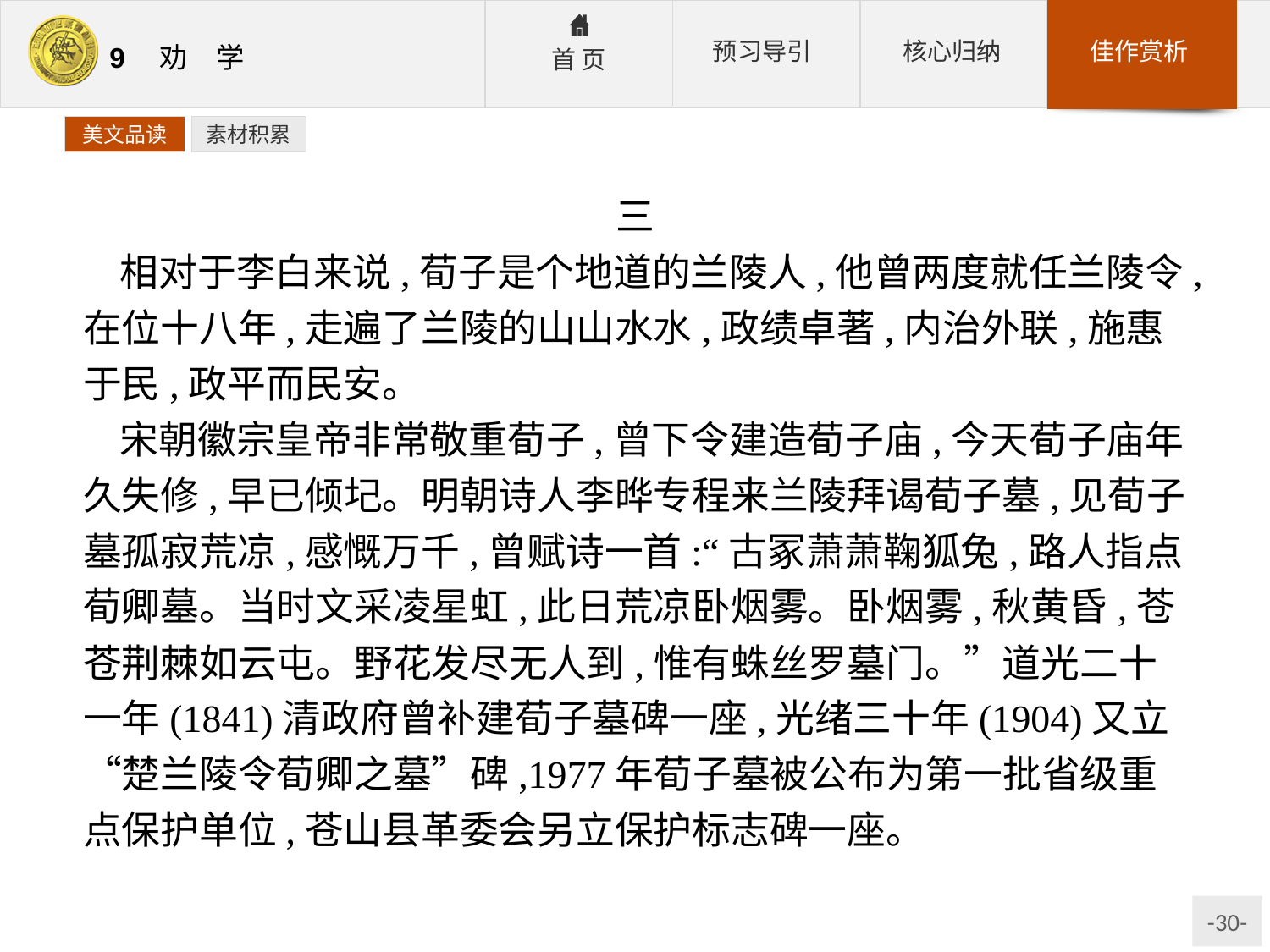

美文品读
素材积累
三
相对于李白来说,荀子是个地道的兰陵人,他曾两度就任兰陵令,在位十八年,走遍了兰陵的山山水水,政绩卓著,内治外联,施惠于民,政平而民安。
宋朝徽宗皇帝非常敬重荀子,曾下令建造荀子庙,今天荀子庙年久失修,早已倾圮。明朝诗人李晔专程来兰陵拜谒荀子墓,见荀子墓孤寂荒凉,感慨万千,曾赋诗一首:“古冢萧萧鞠狐兔,路人指点荀卿墓。当时文采凌星虹,此日荒凉卧烟雾。卧烟雾,秋黄昏,苍苍荆棘如云屯。野花发尽无人到,惟有蛛丝罗墓门。”道光二十一年(1841)清政府曾补建荀子墓碑一座,光绪三十年(1904)又立“楚兰陵令荀卿之墓”碑,1977年荀子墓被公布为第一批省级重点保护单位,苍山县革委会另立保护标志碑一座。